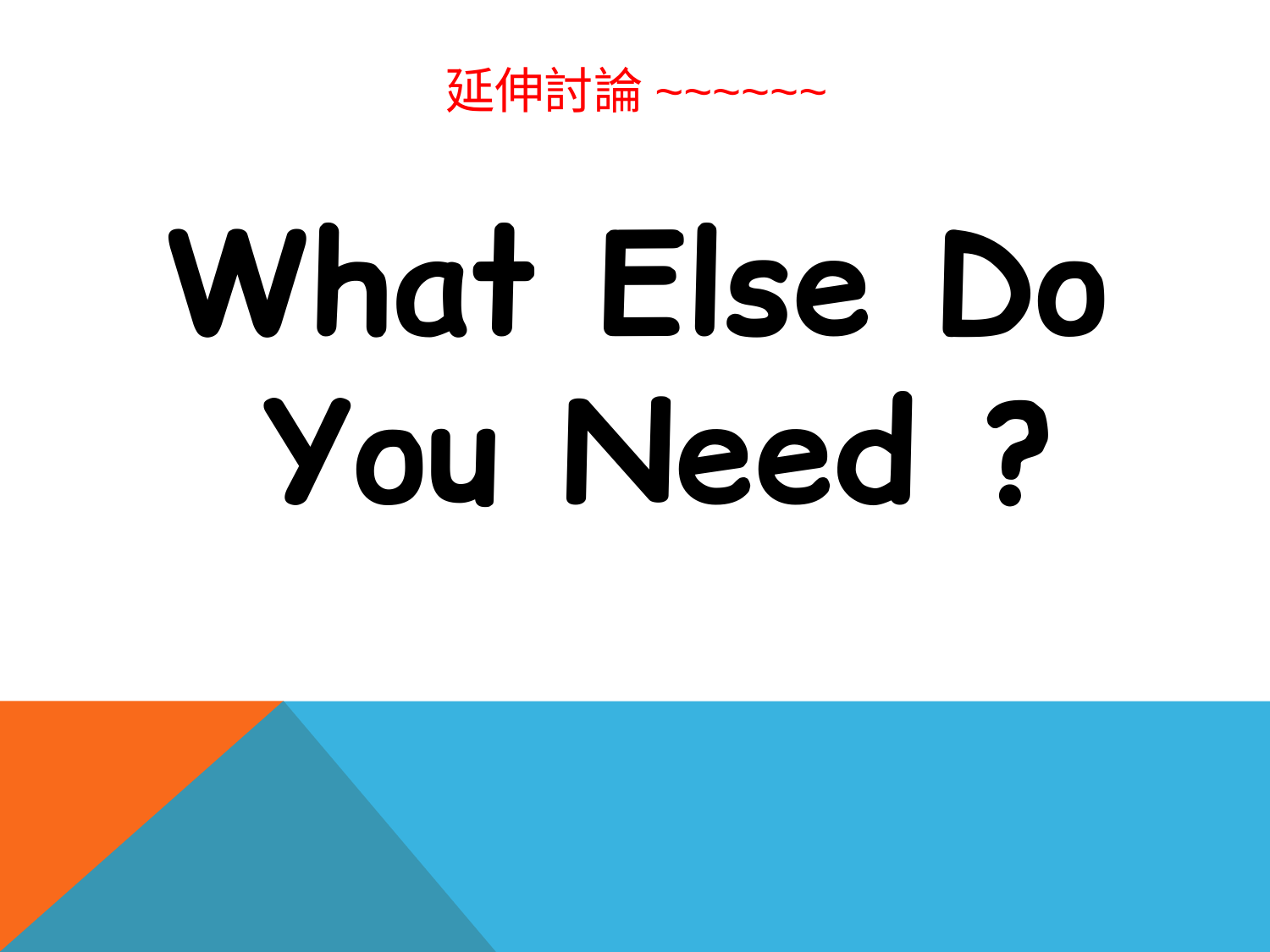

# 延伸討論~~~~~~
What Else Do You Need ?